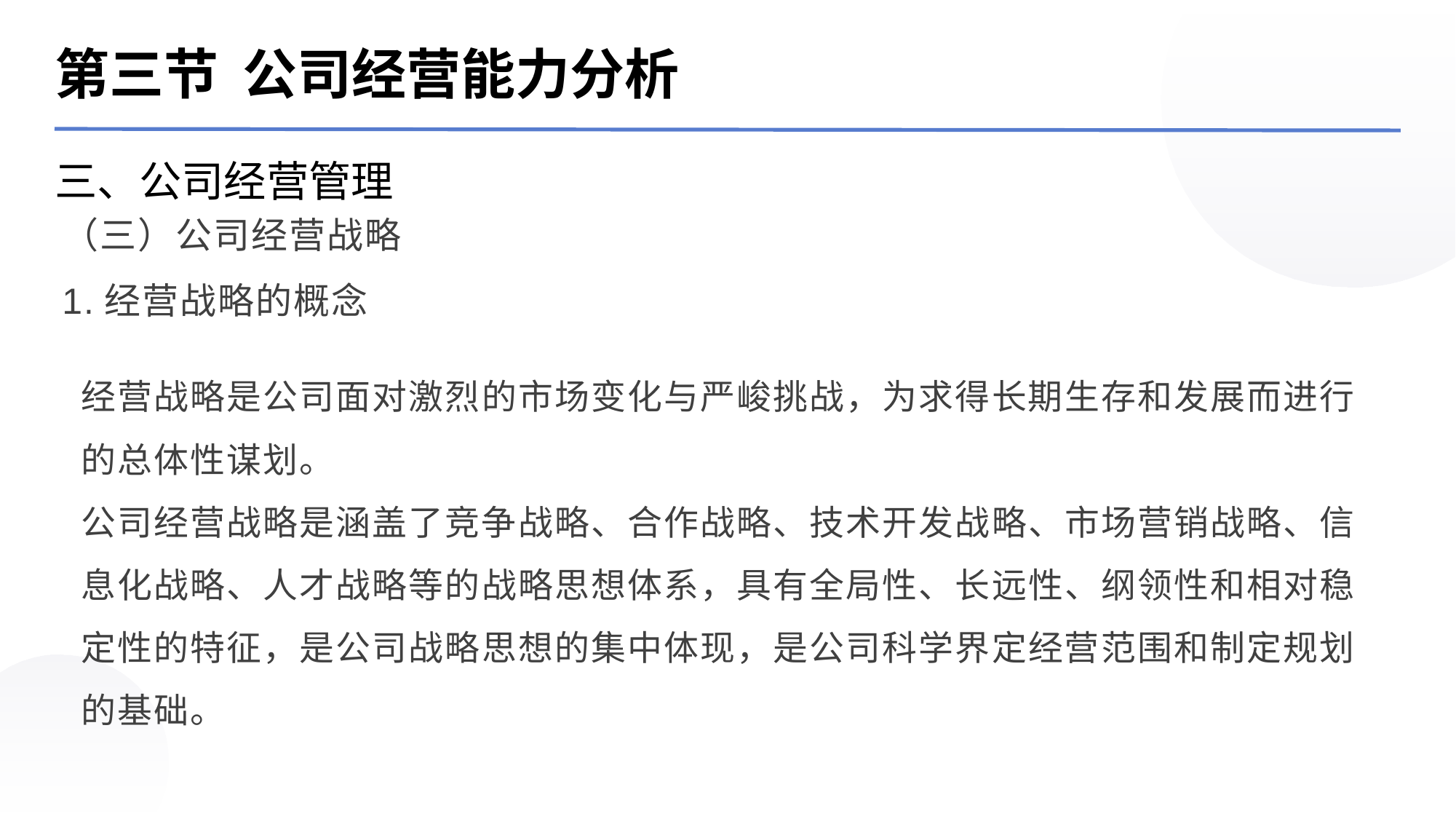

第三节  公司经营能力分析
三、公司经营管理
（三）公司经营战略
1.经营战略的概念
经营战略是公司面对激烈的市场变化与严峻挑战，为求得长期生存和发展而进行的总体性谋划。
公司经营战略是涵盖了竞争战略、合作战略、技术开发战略、市场营销战略、信息化战略、人才战略等的战略思想体系，具有全局性、长远性、纲领性和相对稳定性的特征，是公司战略思想的集中体现，是公司科学界定经营范围和制定规划的基础。

65